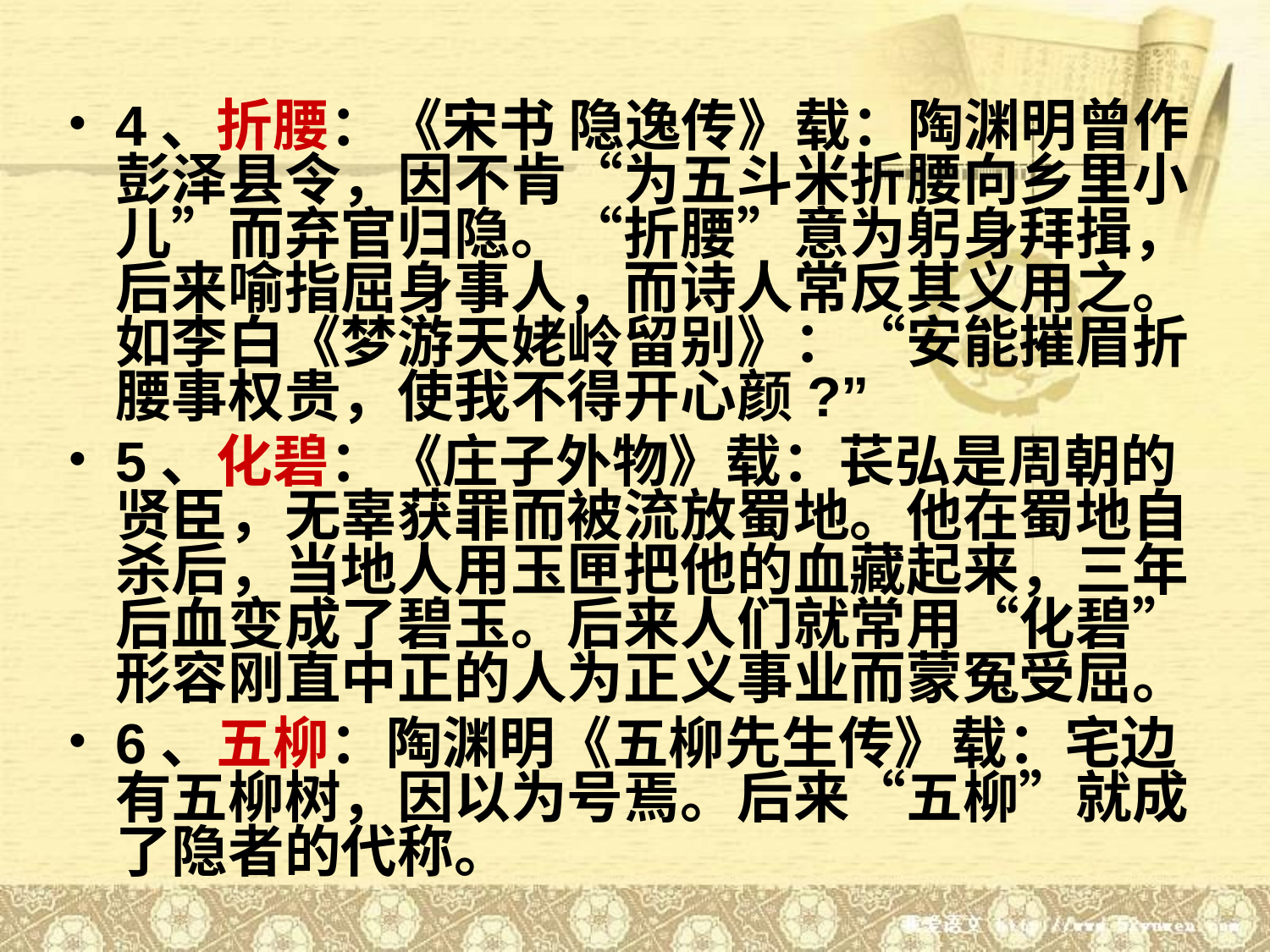

4、折腰：《宋书 隐逸传》载：陶渊明曾作彭泽县令，因不肯“为五斗米折腰向乡里小儿”而弃官归隐。“折腰”意为躬身拜揖，后来喻指屈身事人，而诗人常反其义用之。如李白《梦游天姥岭留别》：“安能摧眉折腰事权贵，使我不得开心颜?”
5、化碧：《庄子外物》载：苌弘是周朝的贤臣，无辜获罪而被流放蜀地。他在蜀地自杀后，当地人用玉匣把他的血藏起来，三年后血变成了碧玉。后来人们就常用“化碧”形容刚直中正的人为正义事业而蒙冤受屈。
6、五柳：陶渊明《五柳先生传》载：宅边有五柳树，因以为号焉。后来“五柳”就成了隐者的代称。